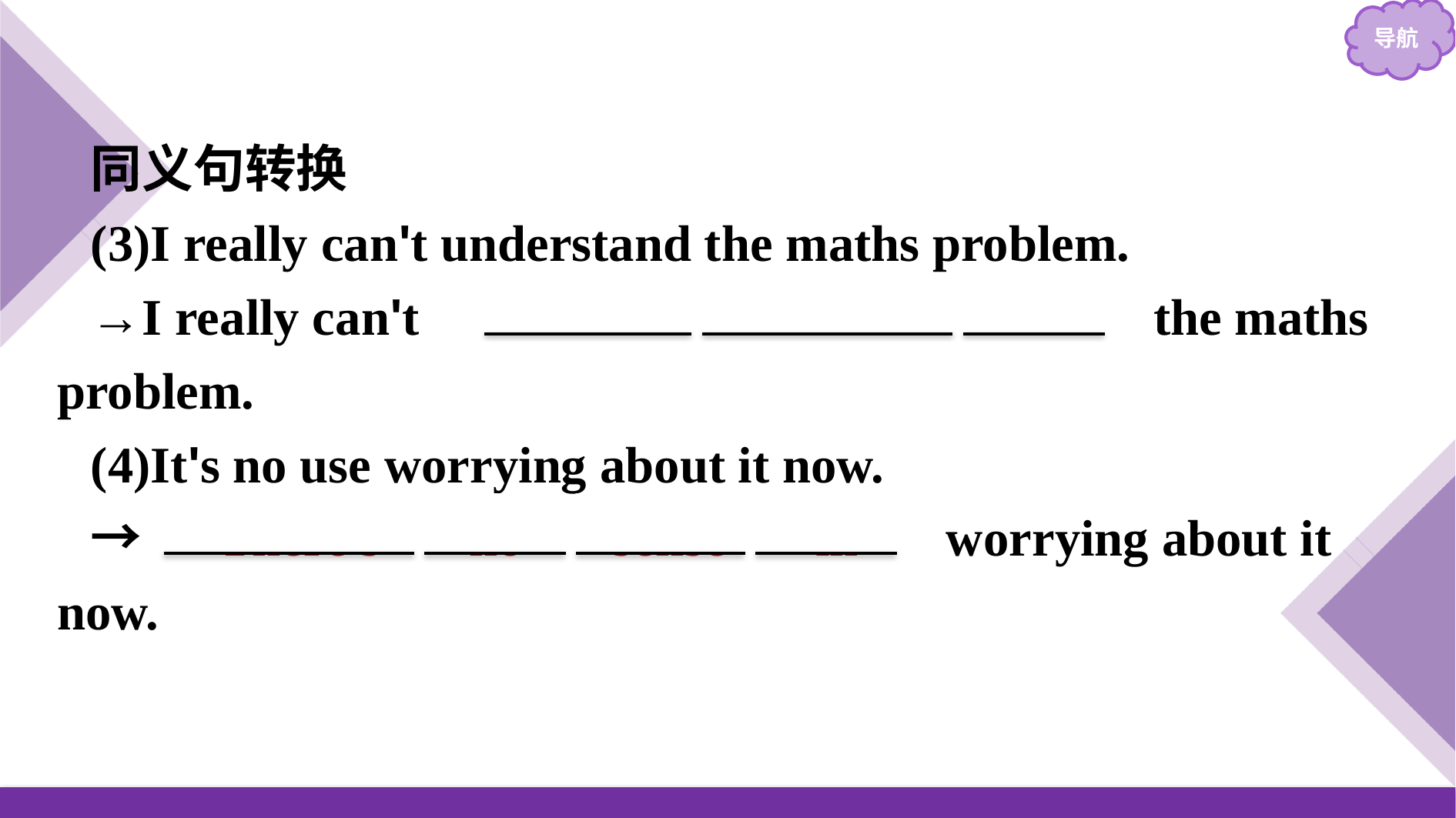

同义句转换
(3)I really can't understand the maths problem.
→I really can't 　make　 　sense　 　of　 the maths problem.
(4)It's no use worrying about it now.
→　There's　 no　 sense　 in　 worrying about it now.